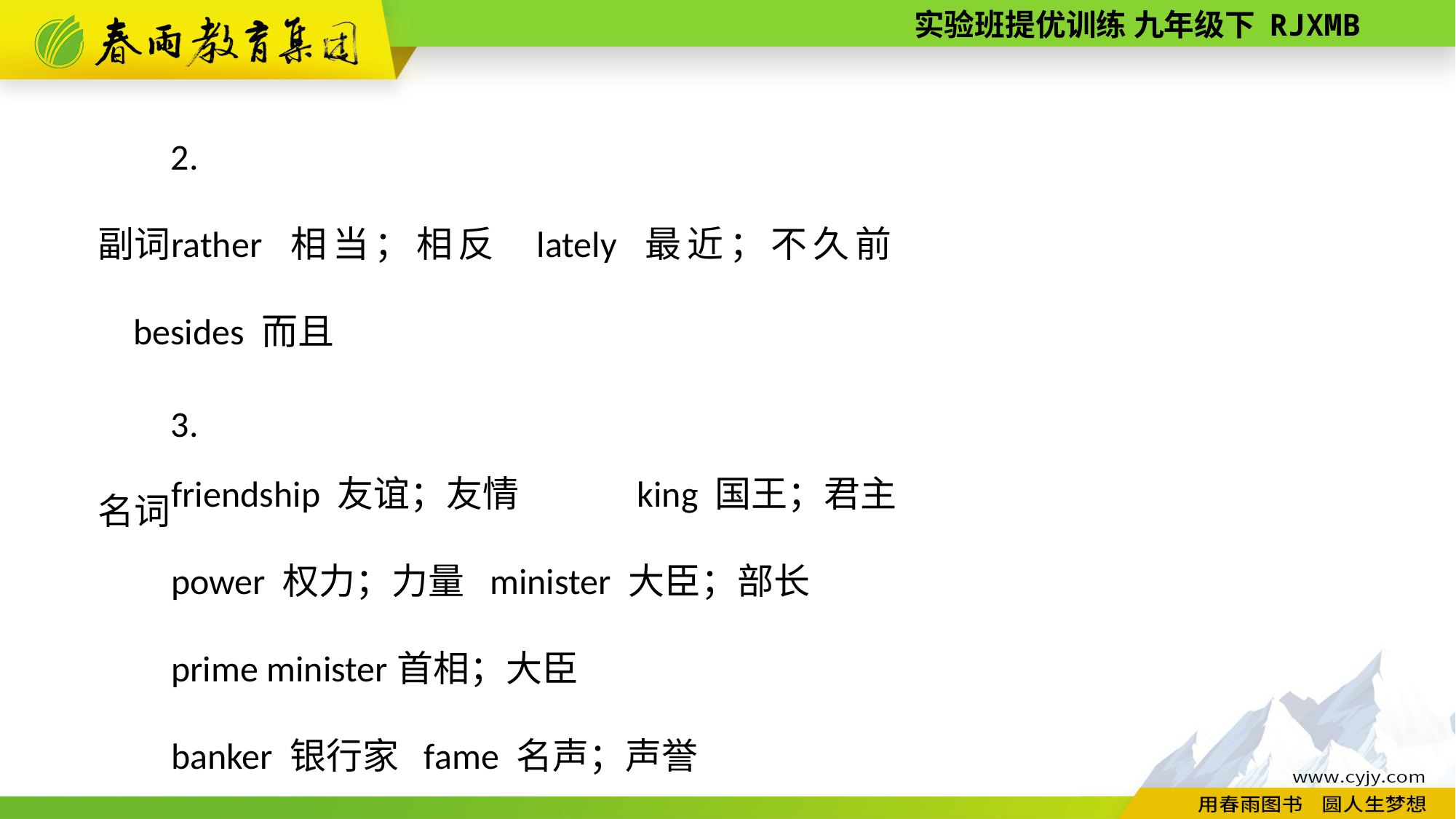

2. 副词
rather 相当；相反  lately 最近；不久前
         besides 而且
3. 名词
friendship 友谊；友情　　　king 国王；君主
power 权力；力量  minister 大臣；部长
prime minister首相；大臣
banker 银行家  fame 名声；声誉